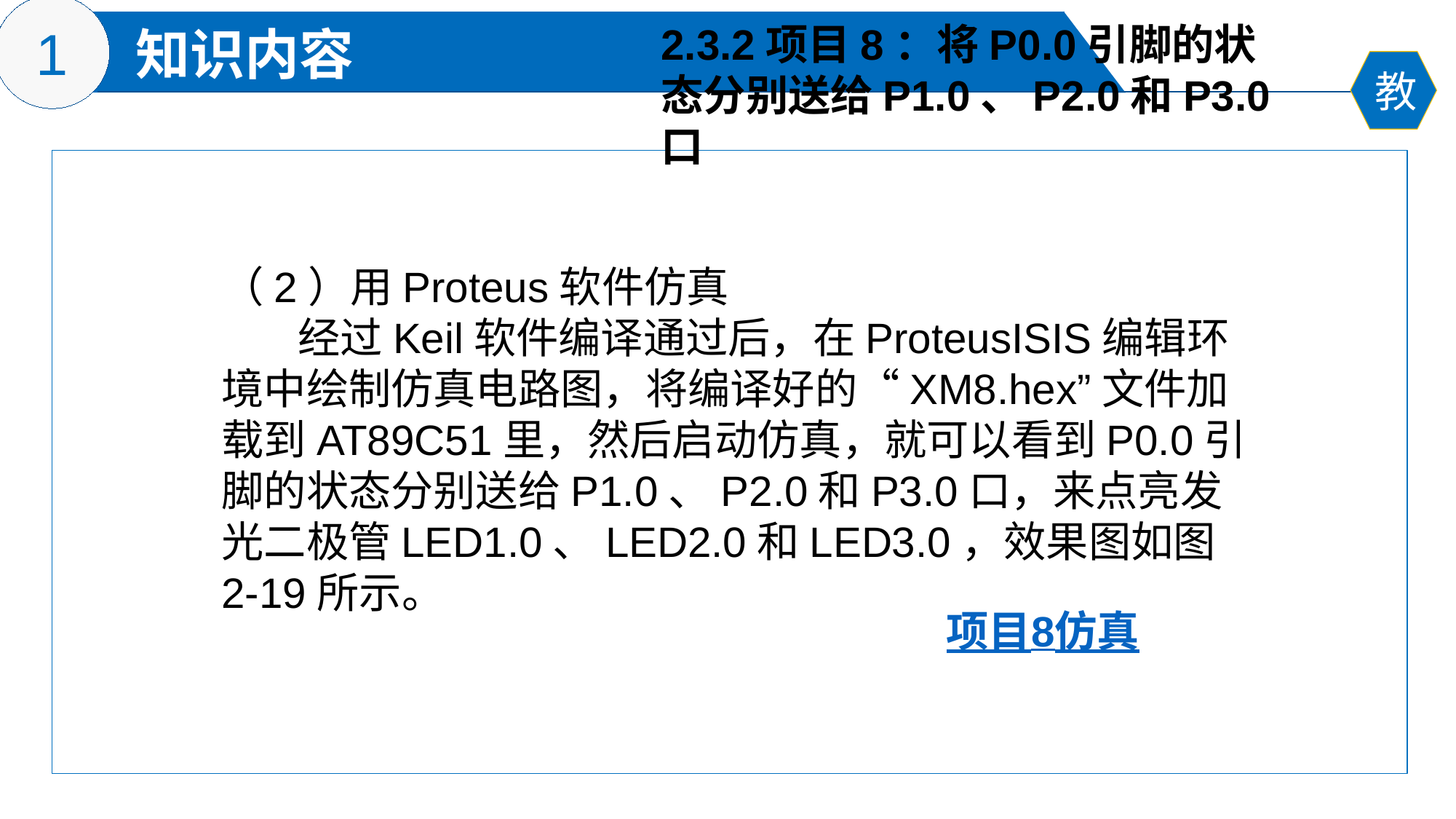

2.3.2项目8：将P0.0引脚的状态分别送给P1.0、P2.0和P3.0口
（2）用Proteus软件仿真
       经过Keil软件编译通过后，在ProteusISIS编辑环境中绘制仿真电路图，将编译好的“XM8.hex”文件加载到AT89C51里，然后启动仿真，就可以看到P0.0引脚的状态分别送给P1.0、P2.0和P3.0口，来点亮发光二极管LED1.0、LED2.0和LED3.0，效果图如图2-19所示。
项目8仿真